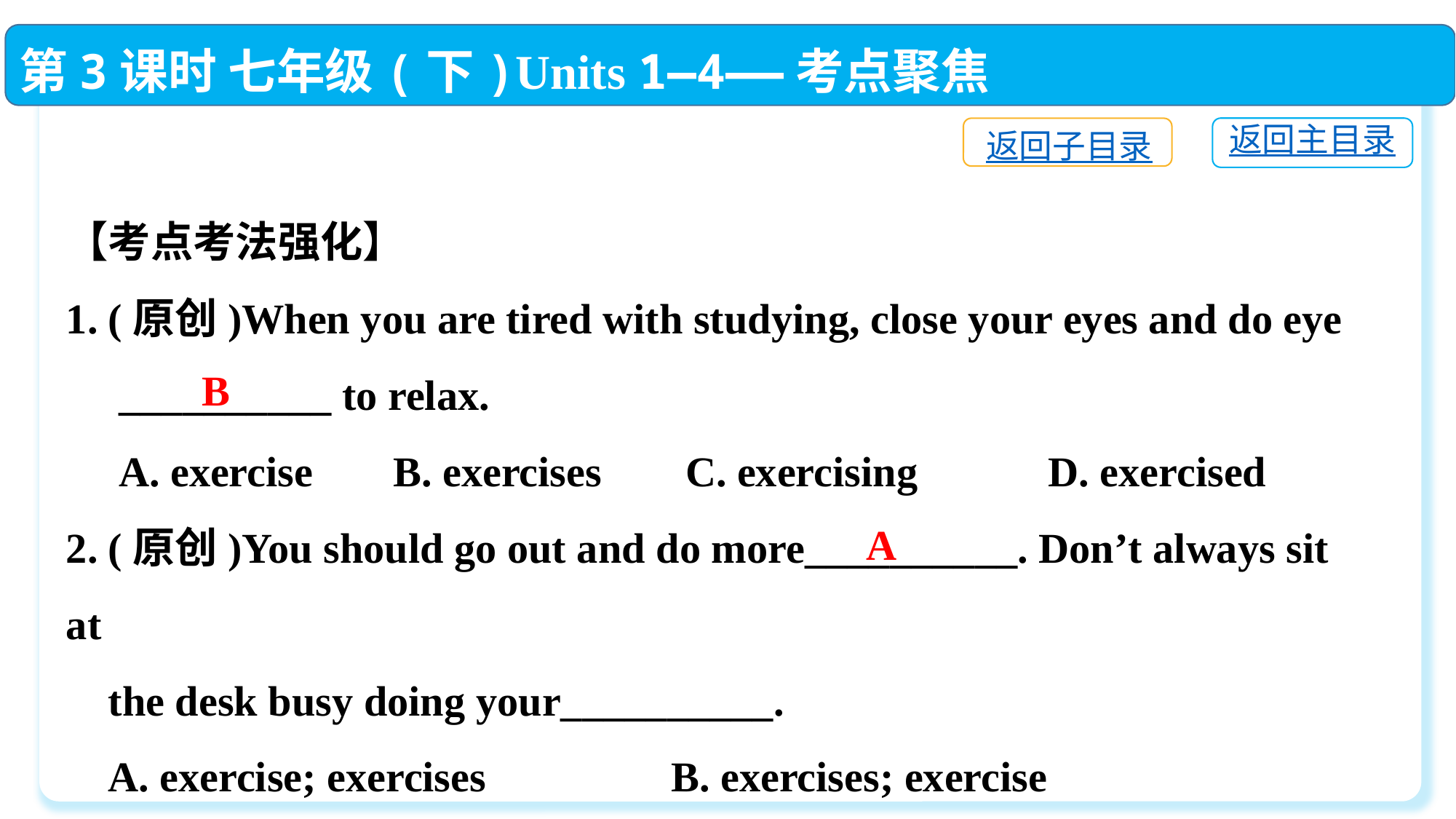

第3课时 七年级(下)Units 1—4——考点聚焦

返回主目录

返回子目录
【考点考法强化】
1. (原创)When you are tired with studying, close your eyes and do eye
     __________ to relax.
     A. exercise　	B. exercises	       C. exercising　 	D. exercised
2. (原创)You should go out and do more__________. Don’t always sit at
    the desk busy doing your__________.
    A. exercise; exercises	                B. exercises; exercise
    C. exercises; exercises	      D. exercise; exercise

B
A